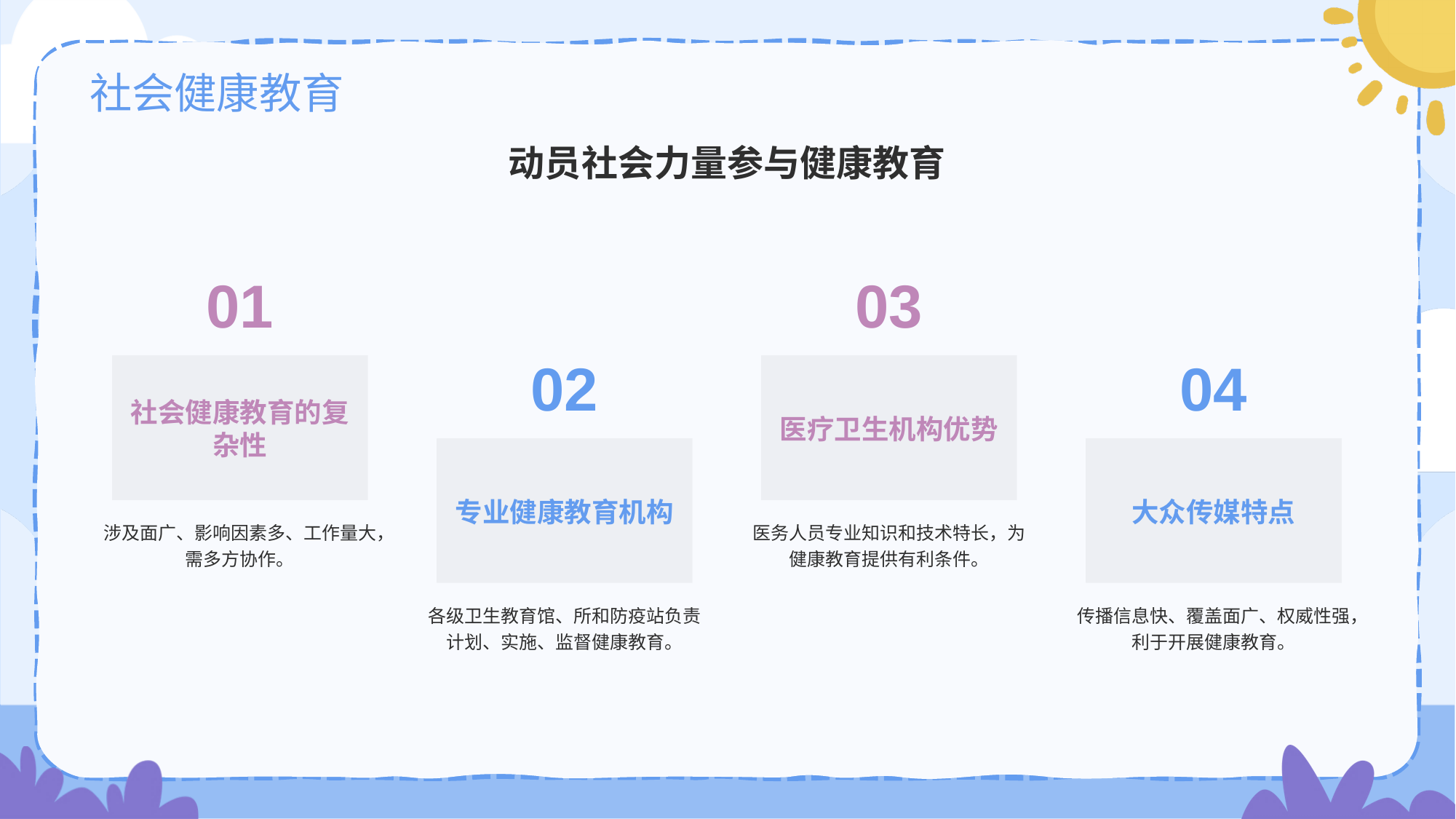

# 社会健康教育
动员社会力量参与健康教育
01

社会健康教育的复杂性
涉及面广、影响因素多、工作量大，需多方协作。
03

医疗卫生机构优势
医务人员专业知识和技术特长，为健康教育提供有利条件。
02

专业健康教育机构
各级卫生教育馆、所和防疫站负责计划、实施、监督健康教育。
04

大众传媒特点
传播信息快、覆盖面广、权威性强，利于开展健康教育。